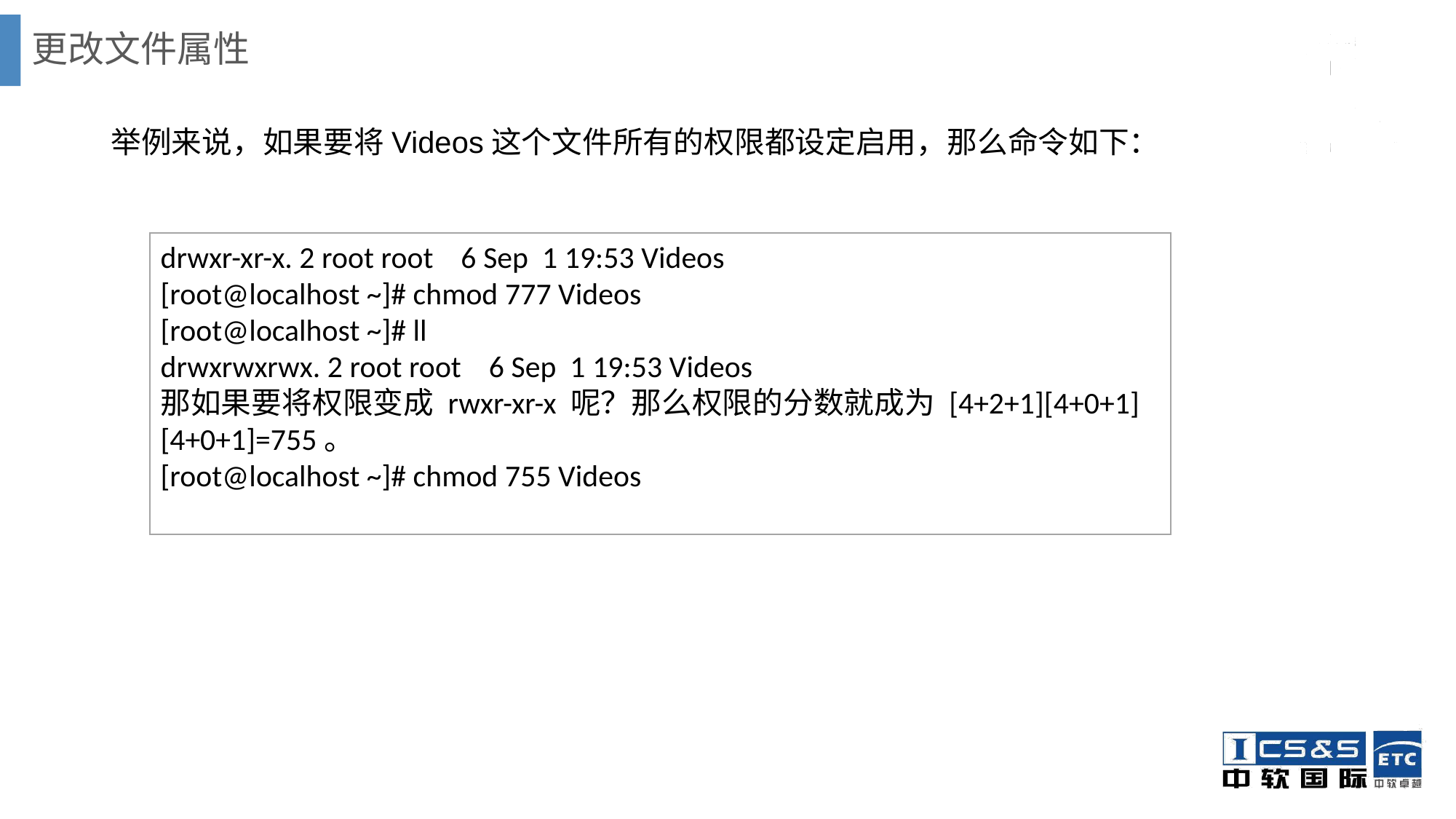

# 更改文件属性
举例来说，如果要将Videos这个文件所有的权限都设定启用，那么命令如下：

drwxr-xr-x. 2 root root    6 Sep  1 19:53 Videos
[root@localhost ~]# chmod 777 Videos
[root@localhost ~]# ll
drwxrwxrwx. 2 root root    6 Sep  1 19:53 Videos
那如果要将权限变成 rwxr-xr-x 呢？那么权限的分数就成为 [4+2+1][4+0+1][4+0+1]=755。
[root@localhost ~]# chmod 755 Videos